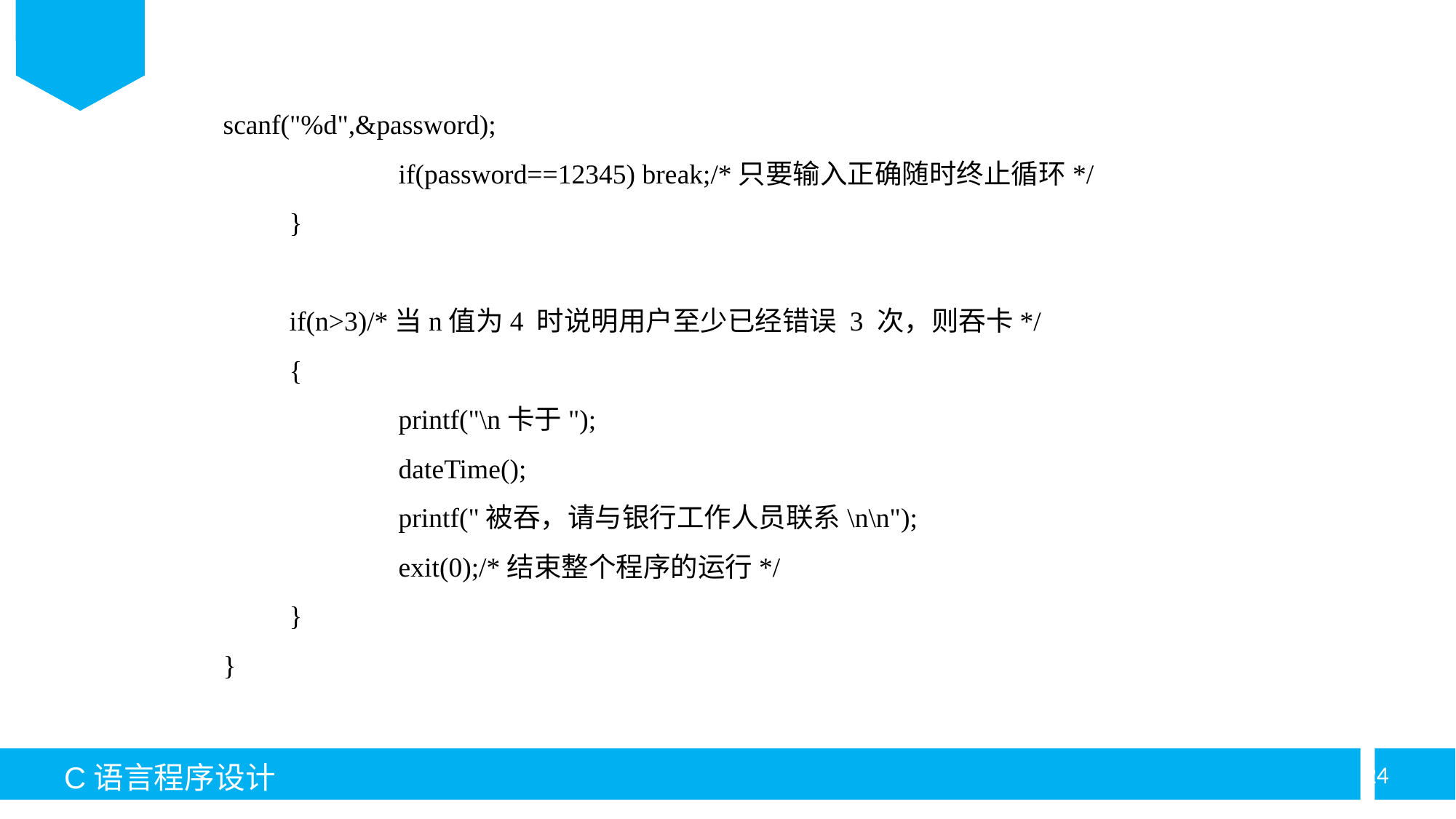

scanf("%d",&password);
		if(password==12345) break;/*只要输入正确随时终止循环*/
	}

	if(n>3)/*当n值为4 时说明用户至少已经错误 3 次，则吞卡*/
	{
		printf("\n卡于");
		dateTime();
		printf("被吞，请与银行工作人员联系\n\n");
		exit(0);/*结束整个程序的运行*/
	}
}